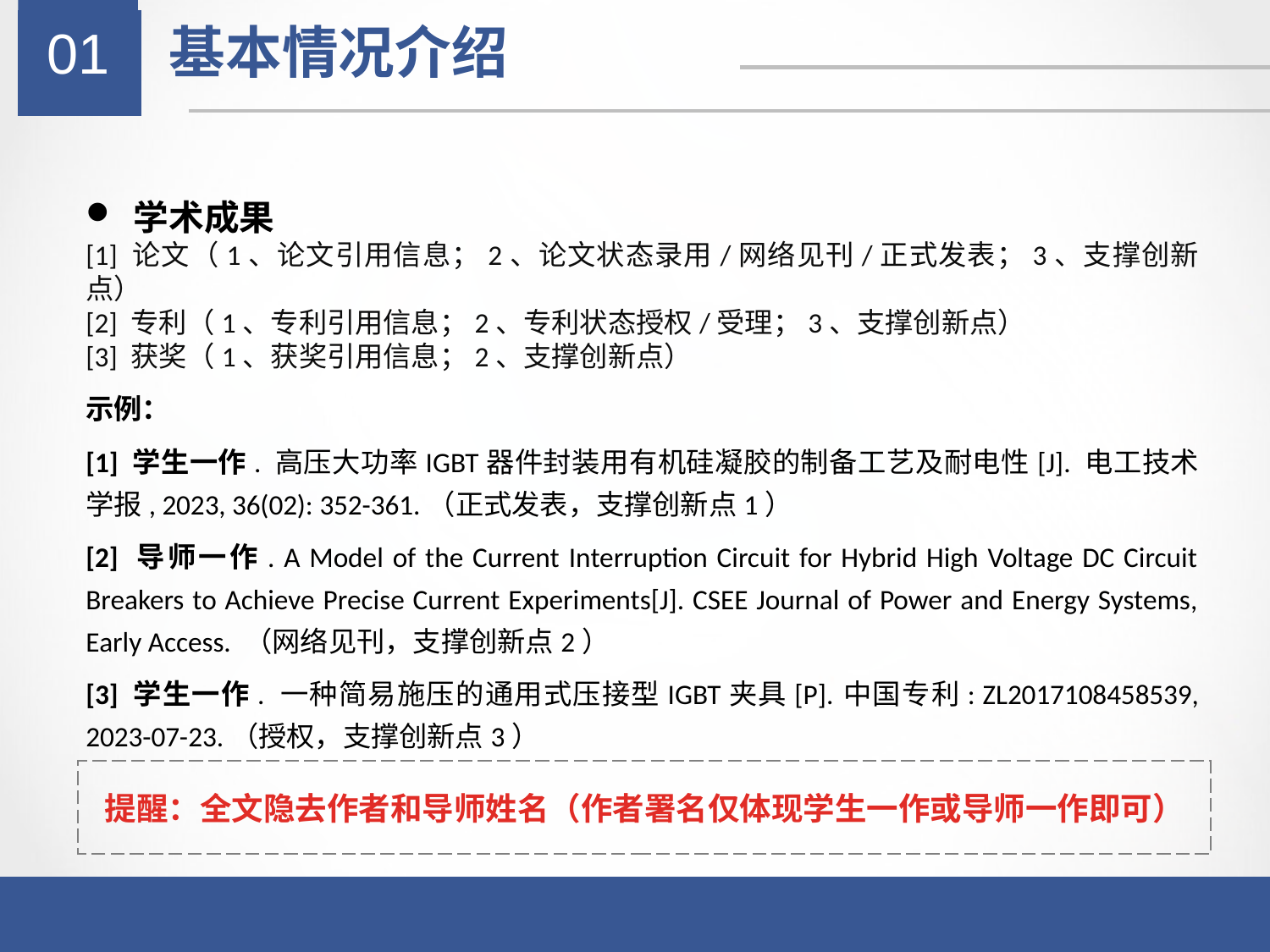

01
基本情况介绍
学术成果
[1] 论文（1、论文引用信息；2、论文状态录用/网络见刊/正式发表；3、支撑创新点）
[2] 专利（1、专利引用信息；2、专利状态授权/受理；3、支撑创新点）
[3] 获奖（1、获奖引用信息；2、支撑创新点）
示例：
[1] 学生一作. 高压大功率IGBT器件封装用有机硅凝胶的制备工艺及耐电性[J]. 电工技术学报, 2023, 36(02): 352-361.（正式发表，支撑创新点1）
[2] 导师一作. A Model of the Current Interruption Circuit for Hybrid High Voltage DC Circuit Breakers to Achieve Precise Current Experiments[J]. CSEE Journal of Power and Energy Systems, Early Access. （网络见刊，支撑创新点2）
[3] 学生一作. 一种简易施压的通用式压接型IGBT夹具[P]. 中国专利: ZL2017108458539, 2023-07-23.（授权，支撑创新点3）
提醒：全文隐去作者和导师姓名（作者署名仅体现学生一作或导师一作即可）